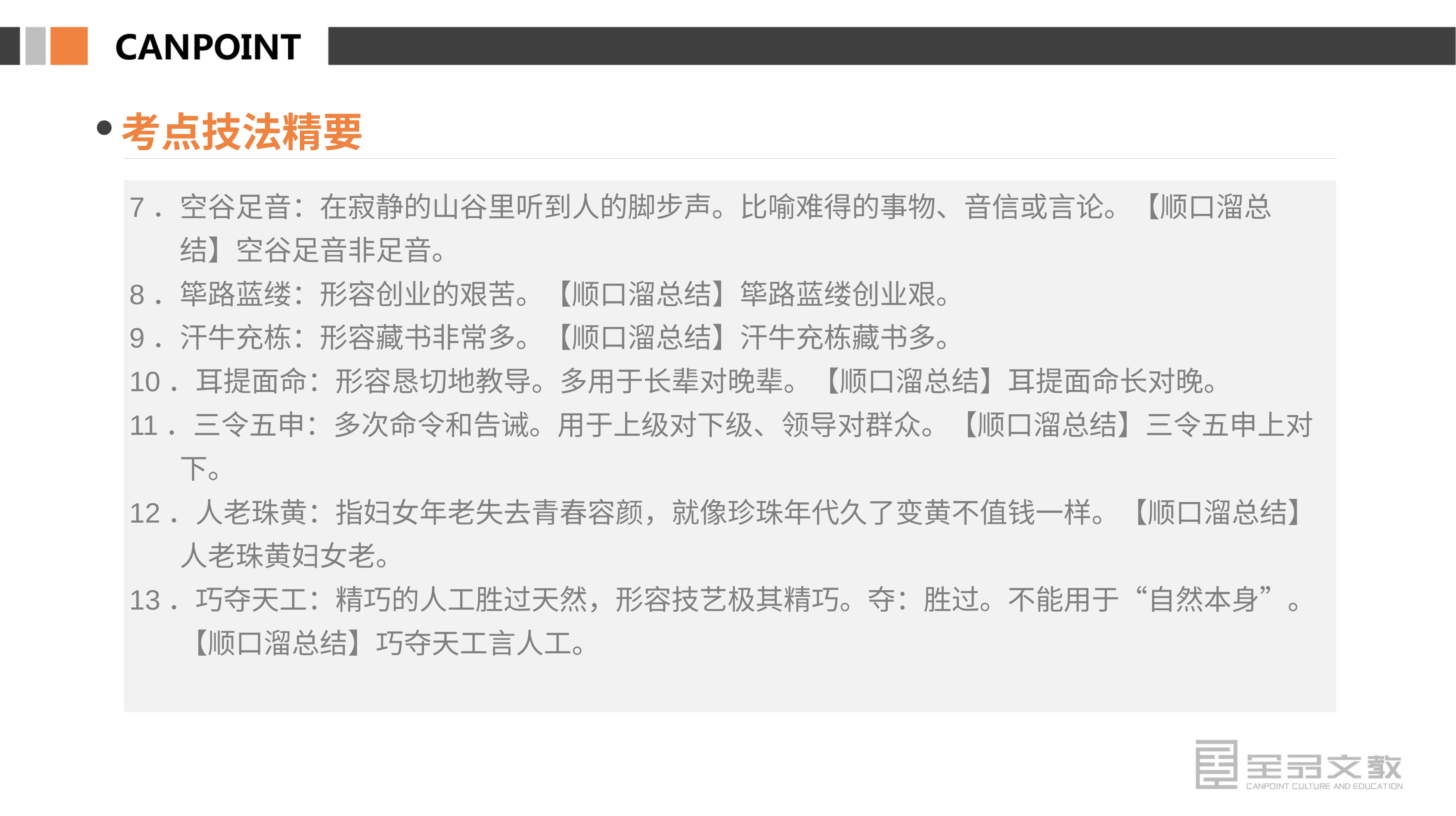

考点技法精要

7．空谷足音：在寂静的山谷里听到人的脚步声。比喻难得的事物、音信或言论。【顺口溜总结】空谷足音非足音。
8．筚路蓝缕：形容创业的艰苦。【顺口溜总结】筚路蓝缕创业艰。
9．汗牛充栋：形容藏书非常多。【顺口溜总结】汗牛充栋藏书多。
10．耳提面命：形容恳切地教导。多用于长辈对晚辈。【顺口溜总结】耳提面命长对晚。
11．三令五申：多次命令和告诫。用于上级对下级、领导对群众。【顺口溜总结】三令五申上对下。
12．人老珠黄：指妇女年老失去青春容颜，就像珍珠年代久了变黄不值钱一样。【顺口溜总结】人老珠黄妇女老。
13．巧夺天工：精巧的人工胜过天然，形容技艺极其精巧。夺：胜过。不能用于“自然本身”。 【顺口溜总结】巧夺天工言人工。